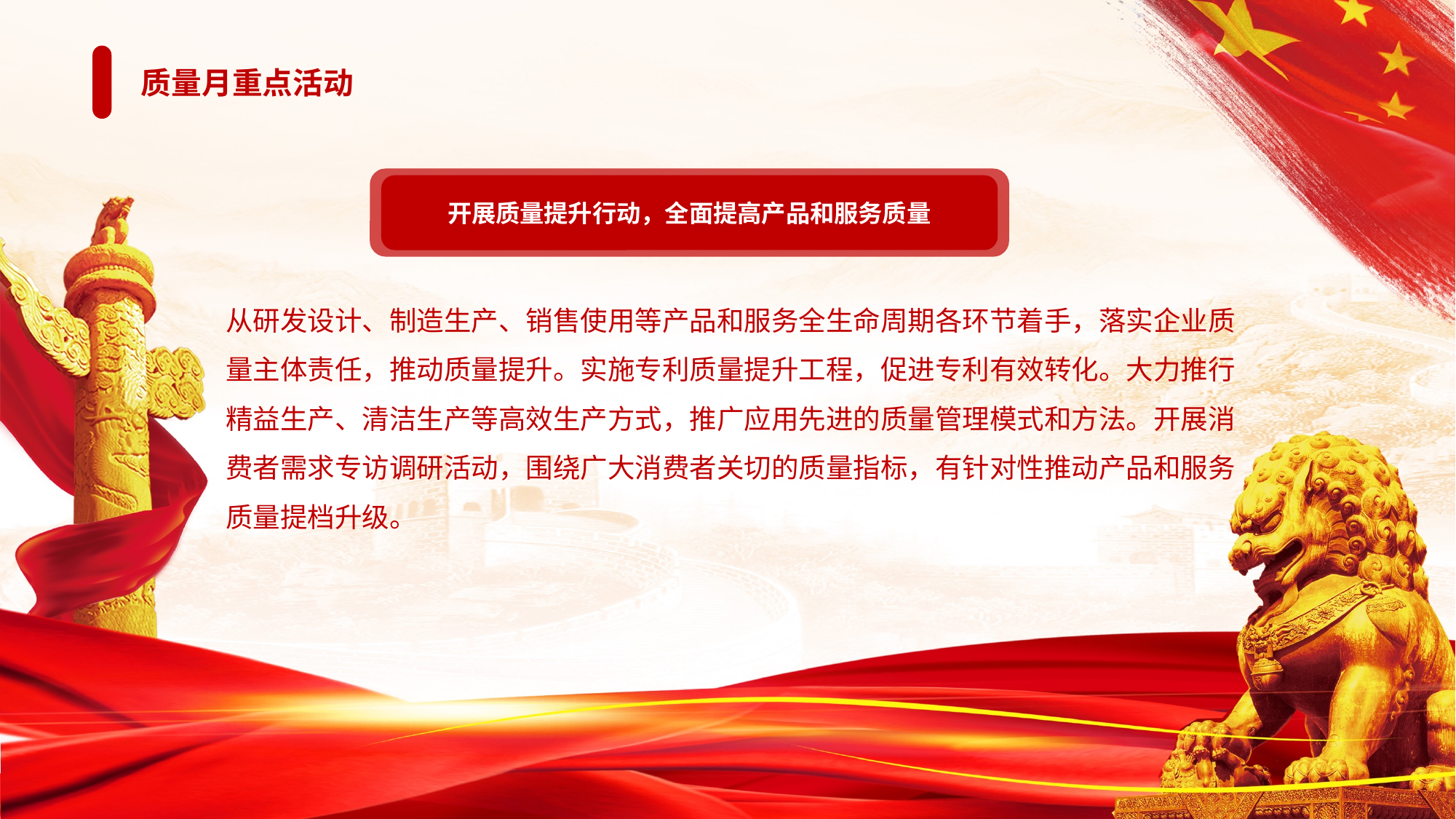

质量月重点活动

开展质量提升行动，全面提高产品和服务质量
从研发设计、制造生产、销售使用等产品和服务全生命周期各环节着手，落实企业质量主体责任，推动质量提升。实施专利质量提升工程，促进专利有效转化。大力推行精益生产、清洁生产等高效生产方式，推广应用先进的质量管理模式和方法。开展消费者需求专访调研活动，围绕广大消费者关切的质量指标，有针对性推动产品和服务质量提档升级。